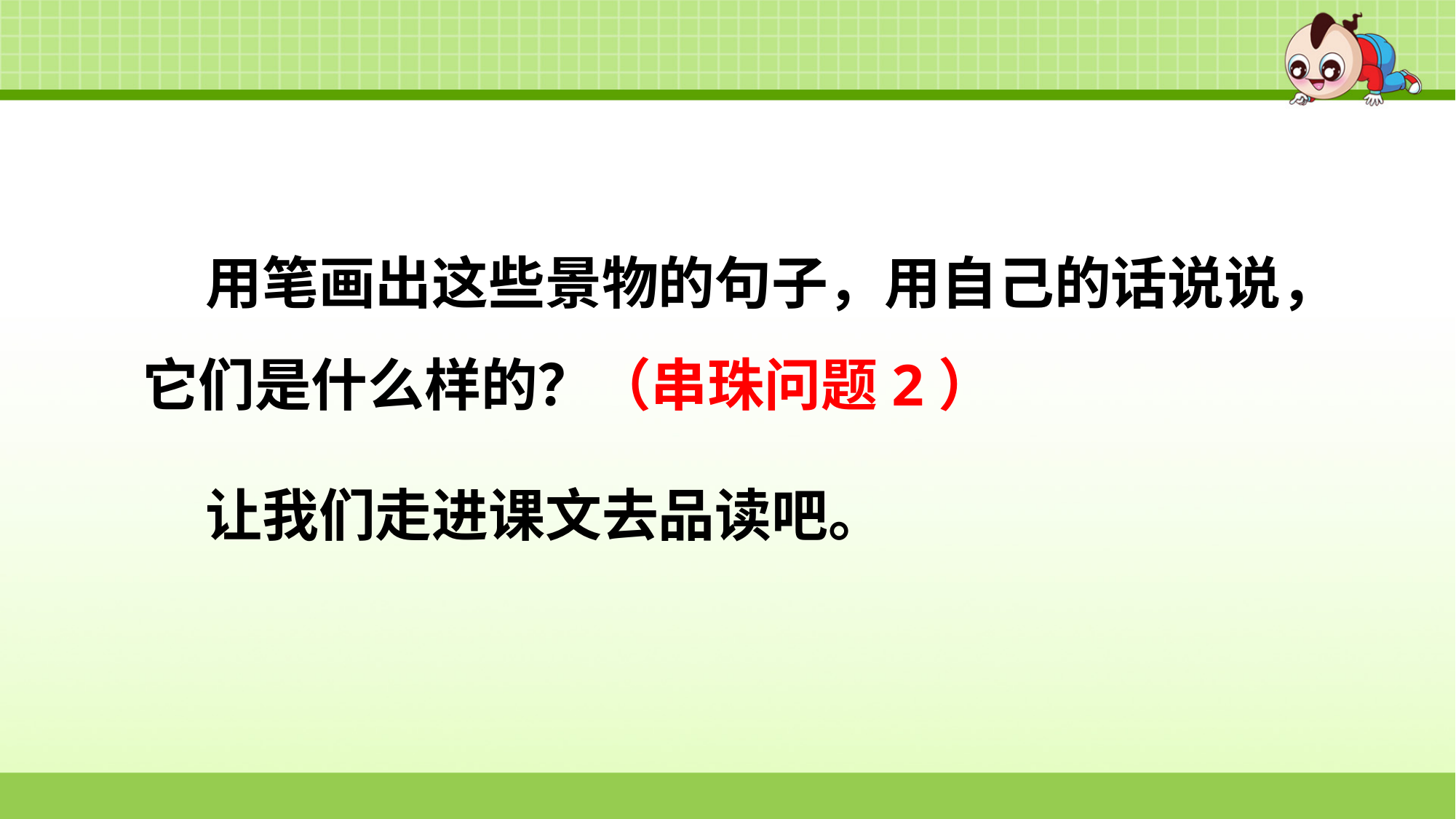

用笔画出这些景物的句子，用自己的话说说，它们是什么样的？（串珠问题2）
让我们走进课文去品读吧。